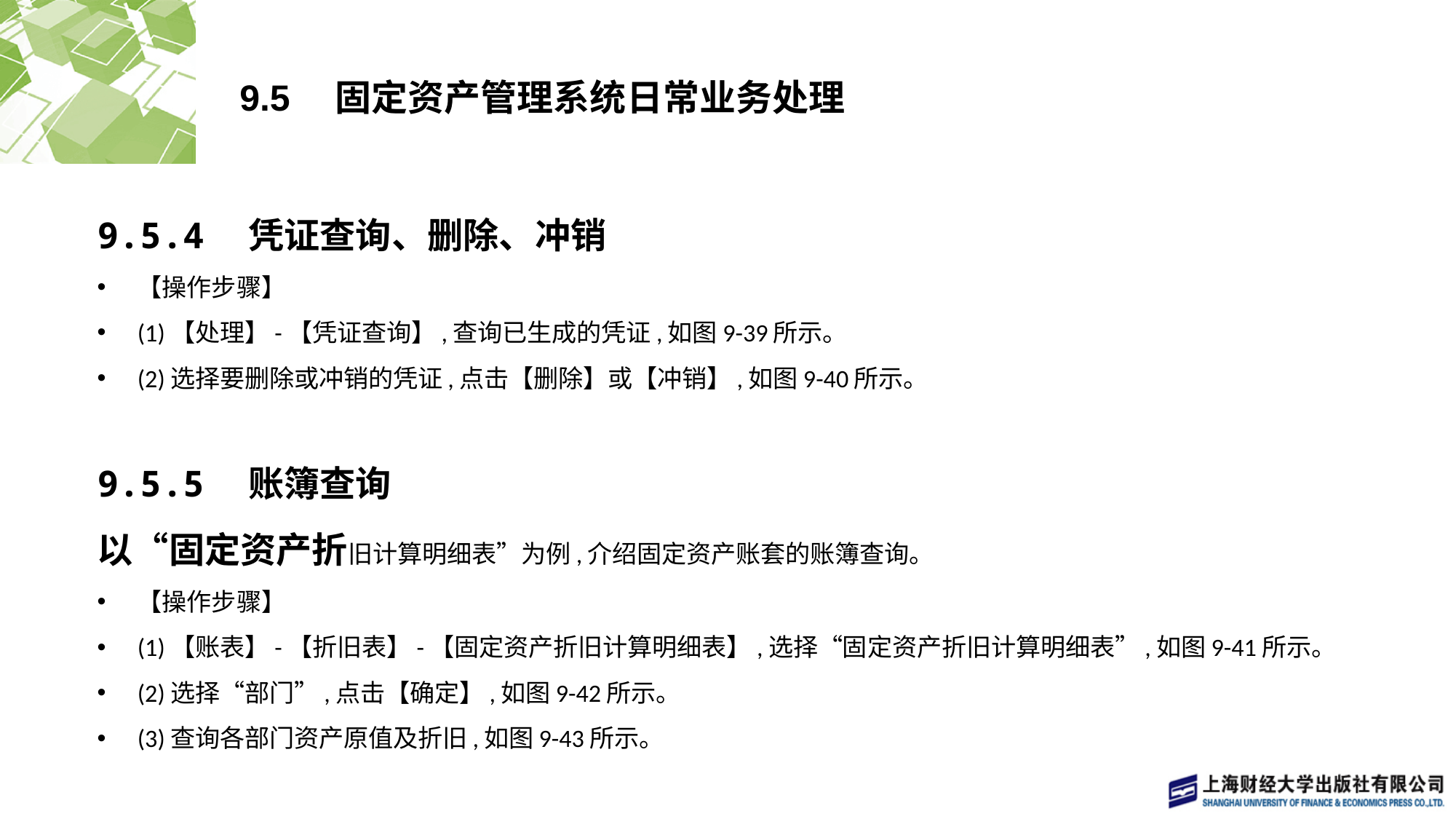

# 9.5　固定资产管理系统日常业务处理
9.5.4　凭证查询、删除、冲销
【操作步骤】
(1)【处理】-【凭证查询】,查询已生成的凭证,如图9-39所示。
(2)选择要删除或冲销的凭证,点击【删除】或【冲销】,如图9-40所示。

9.5.5　账簿查询
以“固定资产折旧计算明细表”为例,介绍固定资产账套的账簿查询。
【操作步骤】
(1)【账表】-【折旧表】-【固定资产折旧计算明细表】,选择“固定资产折旧计算明细表”,如图9-41所示。
(2)选择“部门”,点击【确定】,如图9-42所示。
(3)查询各部门资产原值及折旧,如图9-43所示。